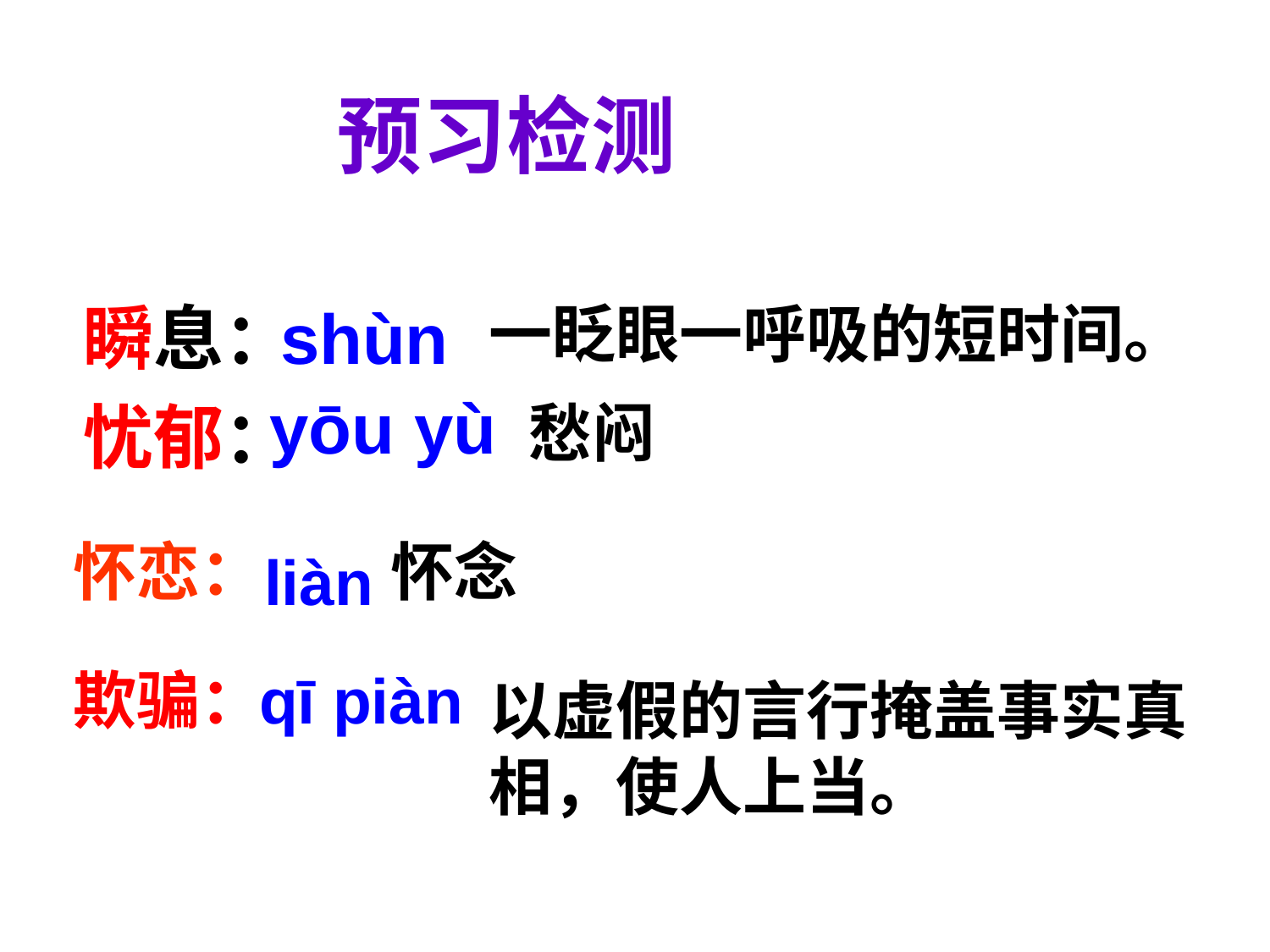

预习检测
瞬息：
shùn
 一眨眼一呼吸的短时间。
yōu yù
忧郁：
愁闷
怀恋：
怀念
liàn
欺骗：
qī piàn
以虚假的言行掩盖事实真相，使人上当。